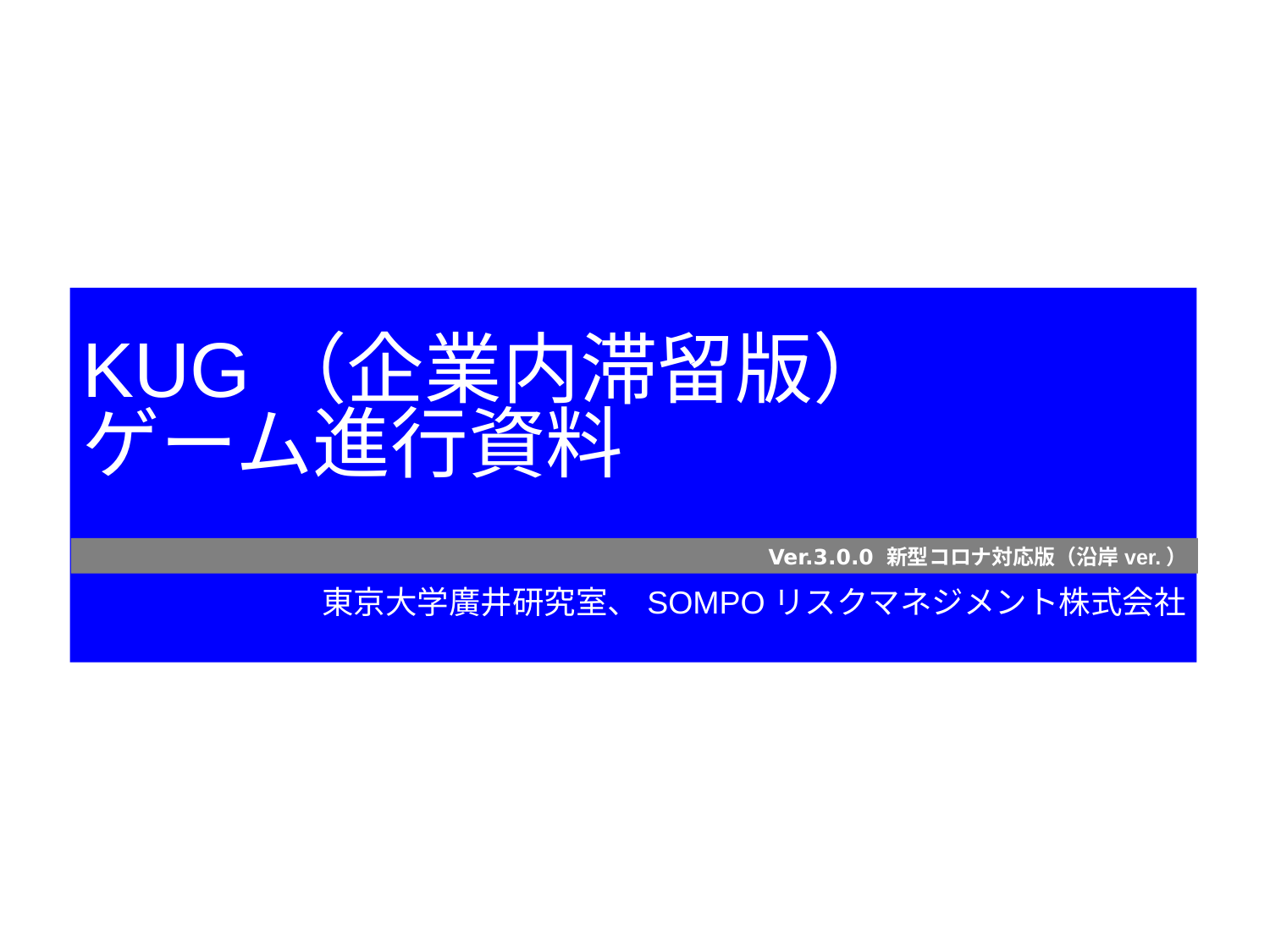

KUG（企業内滞留版）
ゲーム進行資料
Ver.3.0.0 新型コロナ対応版（沿岸ver.）

東京大学廣井研究室、SOMPOリスクマネジメント株式会社